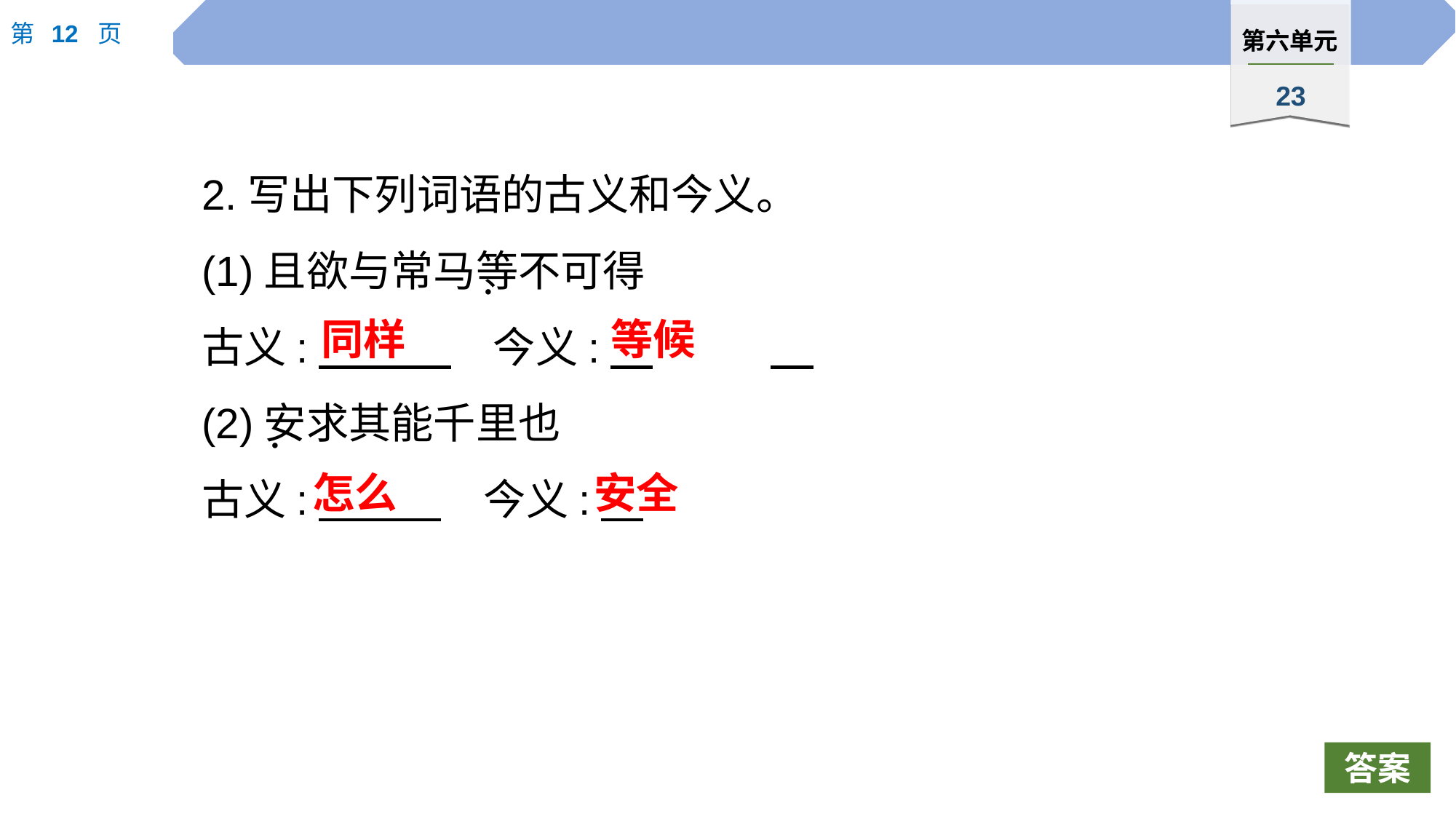

2.写出下列词语的古义和今义。
(1)且欲与常马等不可得
古义:　     　　今义:
(2)安求其能千里也
古义:　    　　今义:
 ·
同样
等候
 ·
怎么
安全
答案